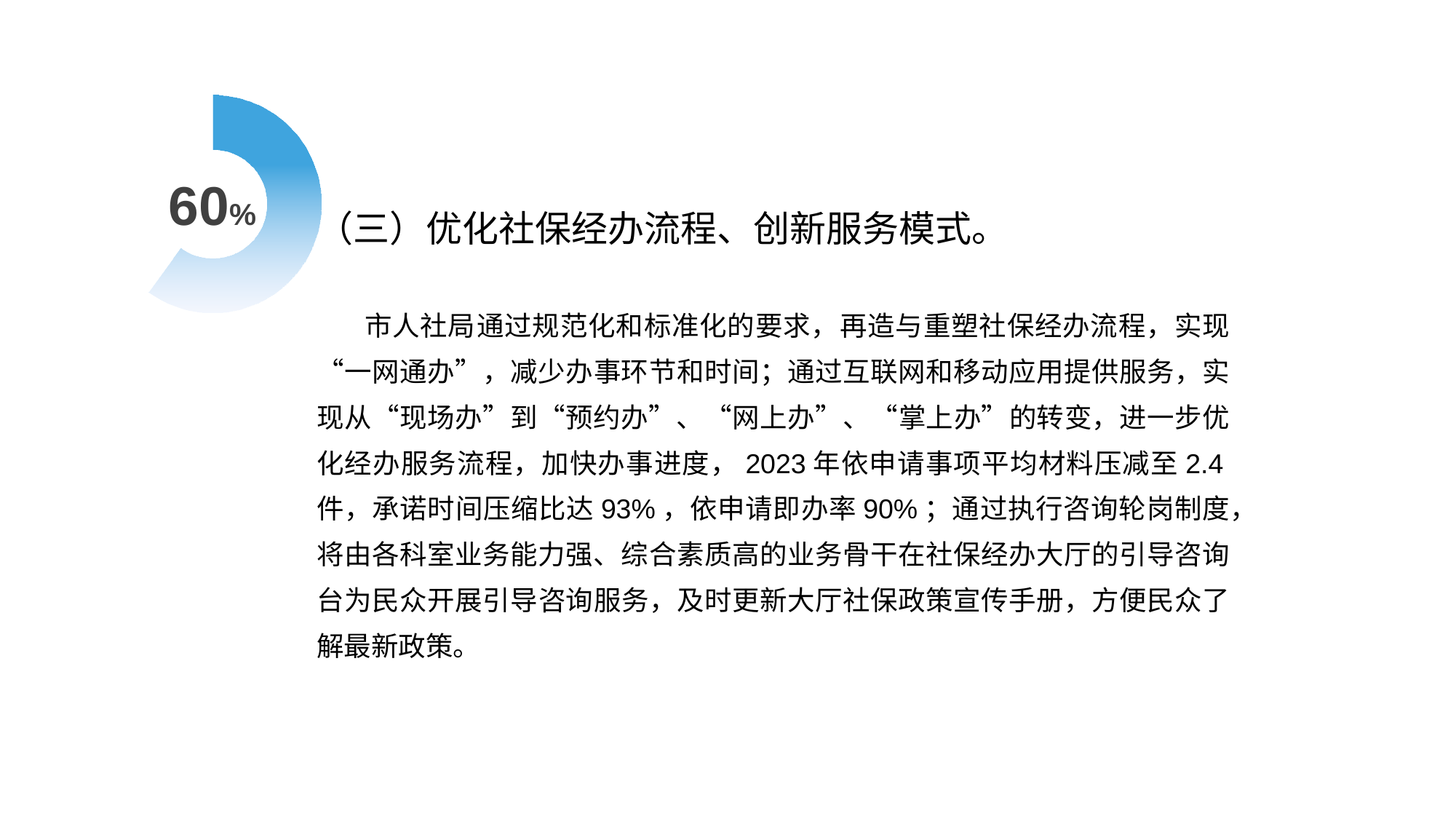

### Chart

| Category | 占比 |
|---|---|
| 产品A | 0.6 |
| 市场 | 0.4 |
60%
（三）优化社保经办流程、创新服务模式。

      市人社局‌通过规范化和标准化的要求，‌再造与重塑社保经办流程，‌实现“一网通办”，‌减少办事环节和时间；‌通过互联网和移动应用提供服务，‌实现从“现场办”到“预约办”、‌“网上办”、‌“掌上办”的转变，进一步优化经办服务流程，加快办事进度，2023年依申请事项平均材料压减至2.4件，承诺时间压缩比达93%，依申请即办率90%；通过执行咨询轮岗制度，将由各科室业务能力强、综合素质高的业务骨干在社保经办大厅的引导咨询台为民众开展引导咨询服务，及时更新大厅社保政策宣传手册，方便民众了解最新政策。